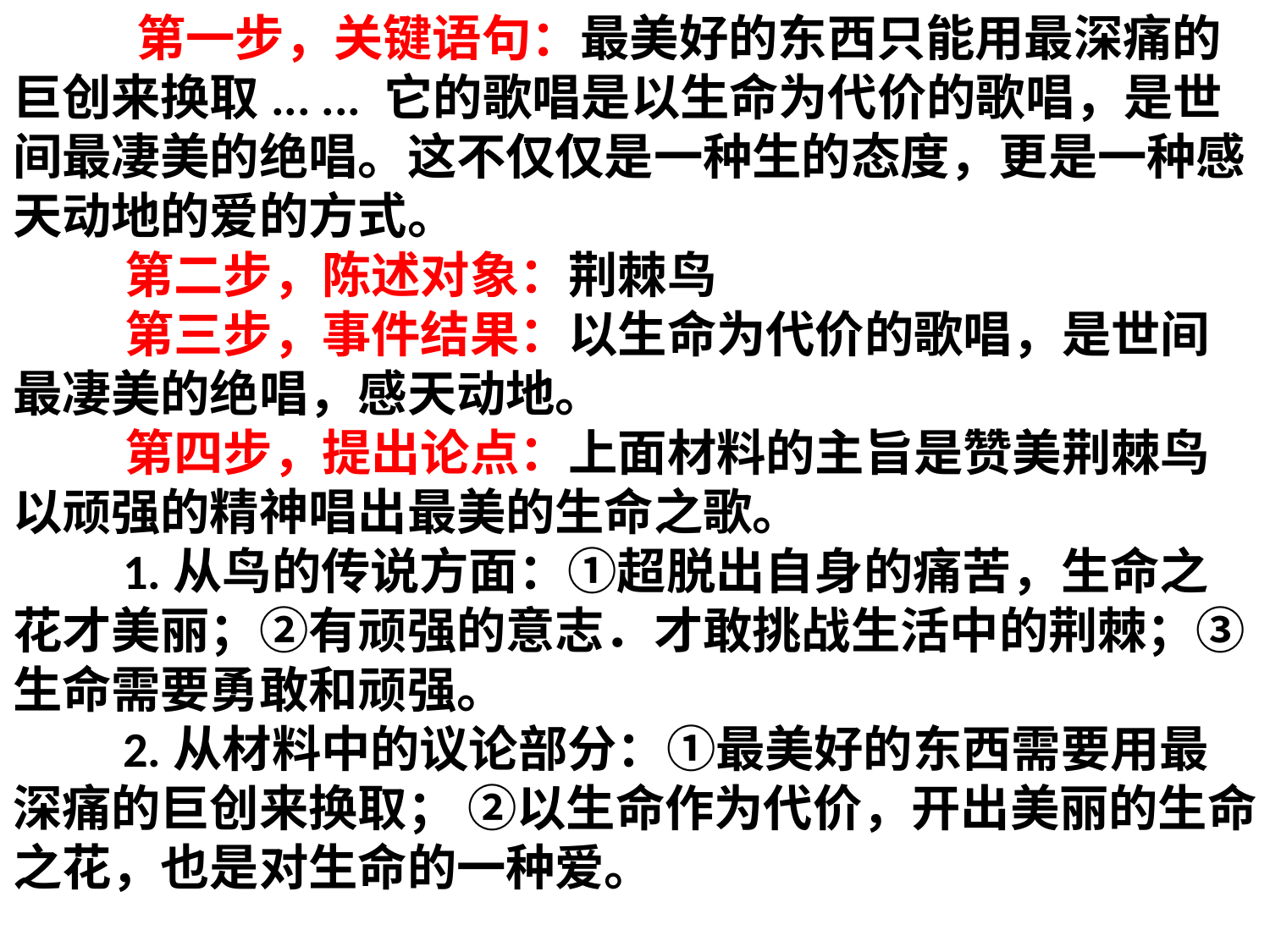

# 第一步，关键语句：最美好的东西只能用最深痛的巨创来换取... ... 它的歌唱是以生命为代价的歌唱，是世间最凄美的绝唱。这不仅仅是一种生的态度，更是一种感天动地的爱的方式。 第二步，陈述对象：荆棘鸟 第三步，事件结果：以生命为代价的歌唱，是世间最凄美的绝唱，感天动地。 第四步，提出论点：上面材料的主旨是赞美荆棘鸟以顽强的精神唱出最美的生命之歌。 　　1.从鸟的传说方面：①超脱出自身的痛苦，生命之花才美丽；②有顽强的意志．才敢挑战生活中的荆棘；③生命需要勇敢和顽强。 　　2.从材料中的议论部分：①最美好的东西需要用最深痛的巨创来换取； ②以生命作为代价，开出美丽的生命之花，也是对生命的一种爱。